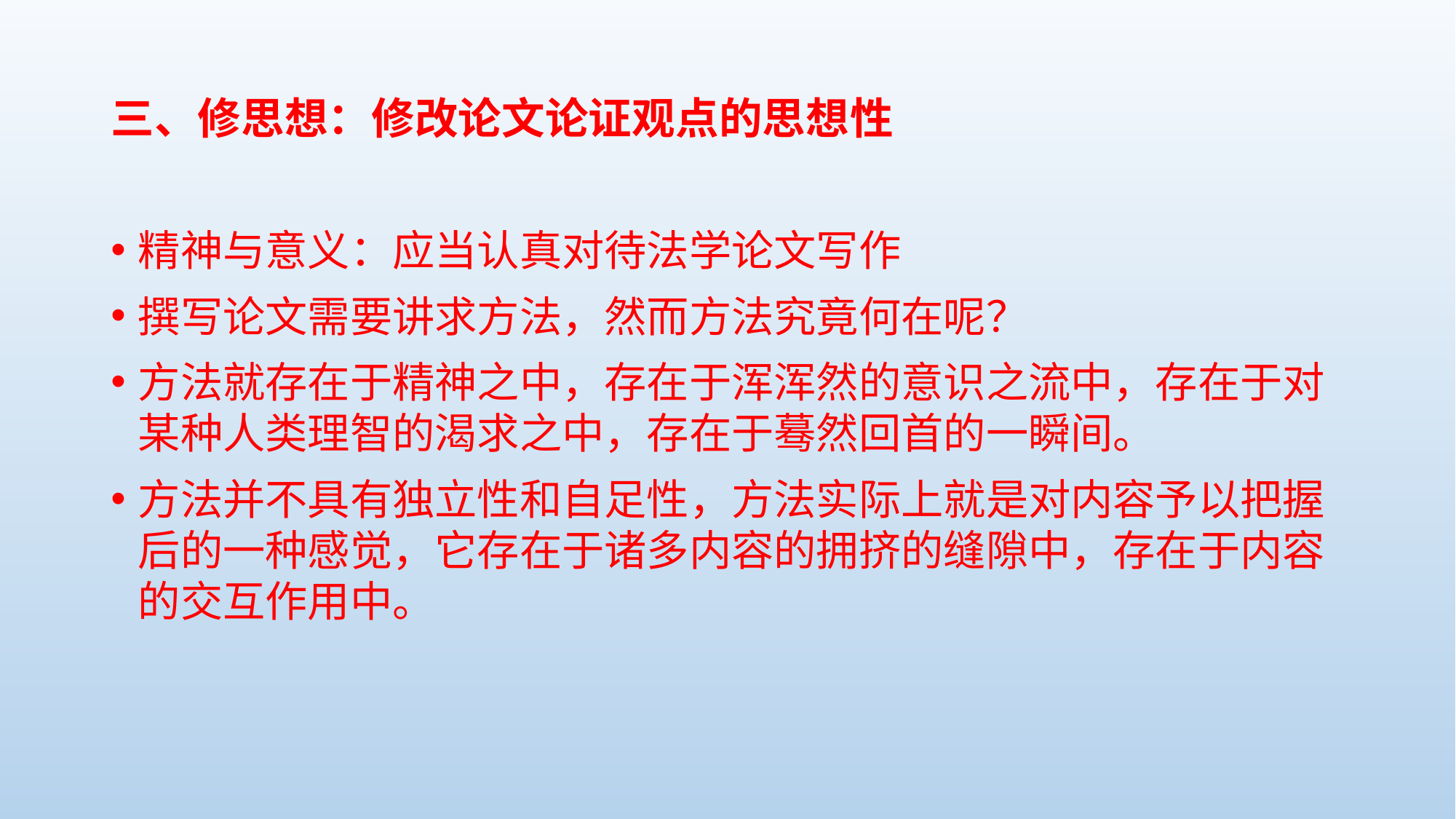

# 三、修思想：修改论文论证观点的思想性
精神与意义：应当认真对待法学论文写作
撰写论文需要讲求方法，然而方法究竟何在呢？
方法就存在于精神之中，存在于浑浑然的意识之流中，存在于对某种人类理智的渴求之中，存在于蓦然回首的一瞬间。
方法并不具有独立性和自足性，方法实际上就是对内容予以把握后的一种感觉，它存在于诸多内容的拥挤的缝隙中，存在于内容的交互作用中。